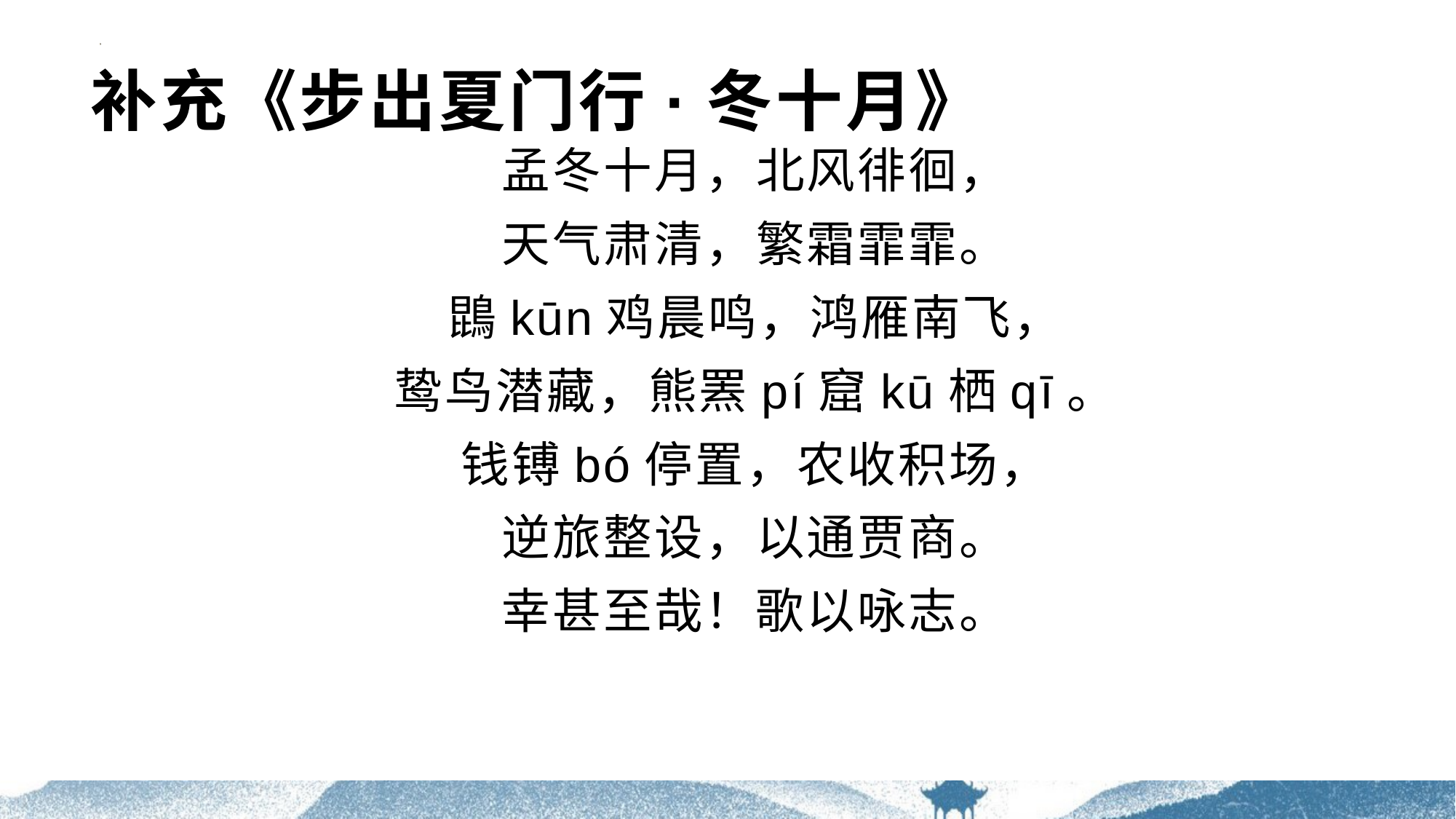

# 补充《步出夏门行·冬十月》
孟冬十月，北风徘徊，
天气肃清，繁霜霏霏。
鵾kūn鸡晨鸣，鸿雁南飞，
鸷鸟潜藏，熊罴pí窟kū栖qī。
钱镈bó停置，农收积场，
逆旅整设，以通贾商。
幸甚至哉！歌以咏志。